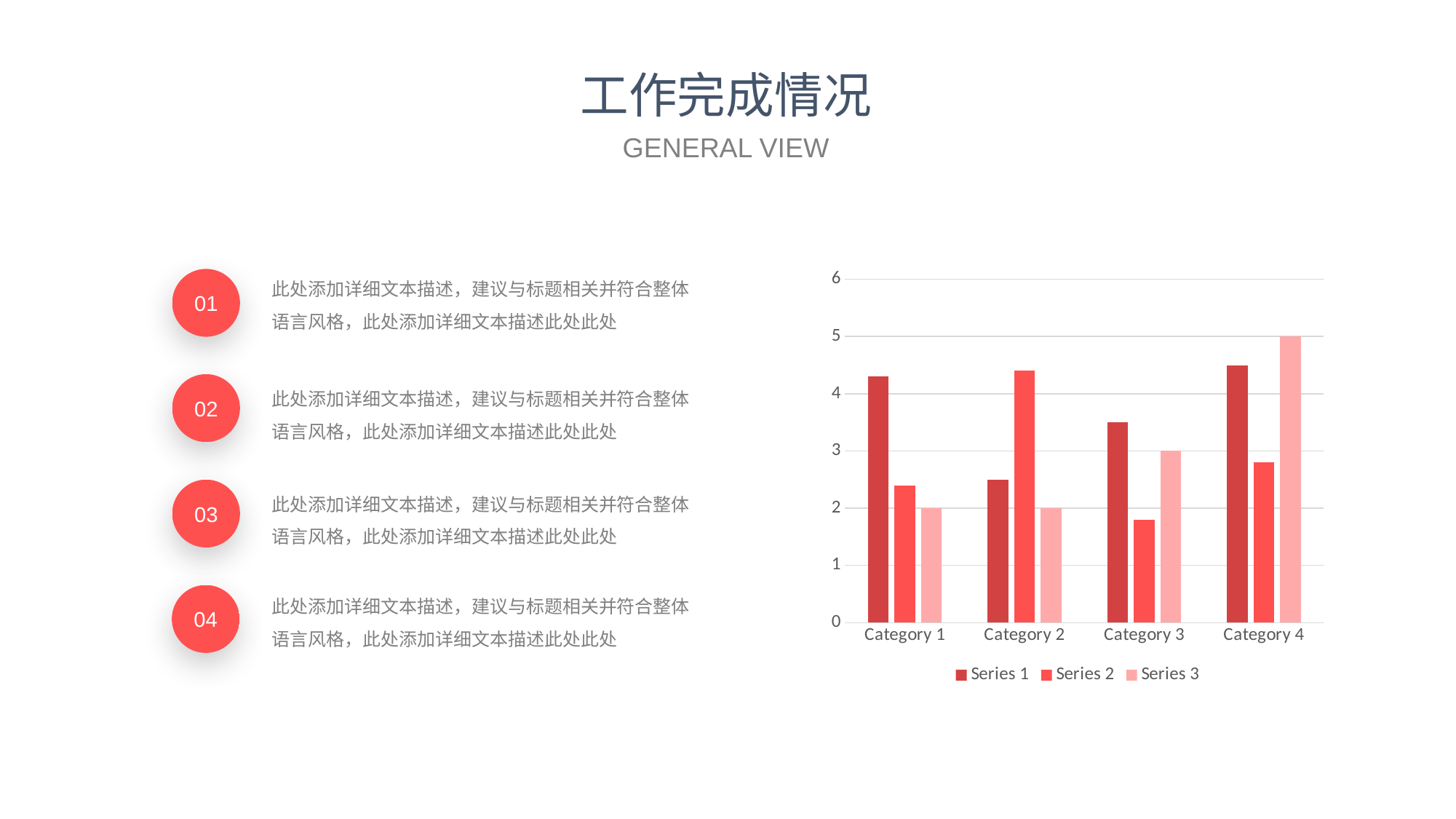

工作完成情况
GENERAL VIEW
此处添加详细文本描述，建议与标题相关并符合整体语言风格，此处添加详细文本描述此处此处

### Chart

| Category | Series 1 | Series 2 | Series 3 |
|---|---|---|---|
| Category 1 | 4.3 | 2.4 | 2.0 |
| Category 2 | 2.5 | 4.4 | 2.0 |
| Category 3 | 3.5 | 1.8 | 3.0 |
| Category 4 | 4.5 | 2.8 | 5.0 |
01
此处添加详细文本描述，建议与标题相关并符合整体语言风格，此处添加详细文本描述此处此处
02
此处添加详细文本描述，建议与标题相关并符合整体语言风格，此处添加详细文本描述此处此处
03
此处添加详细文本描述，建议与标题相关并符合整体语言风格，此处添加详细文本描述此处此处
04